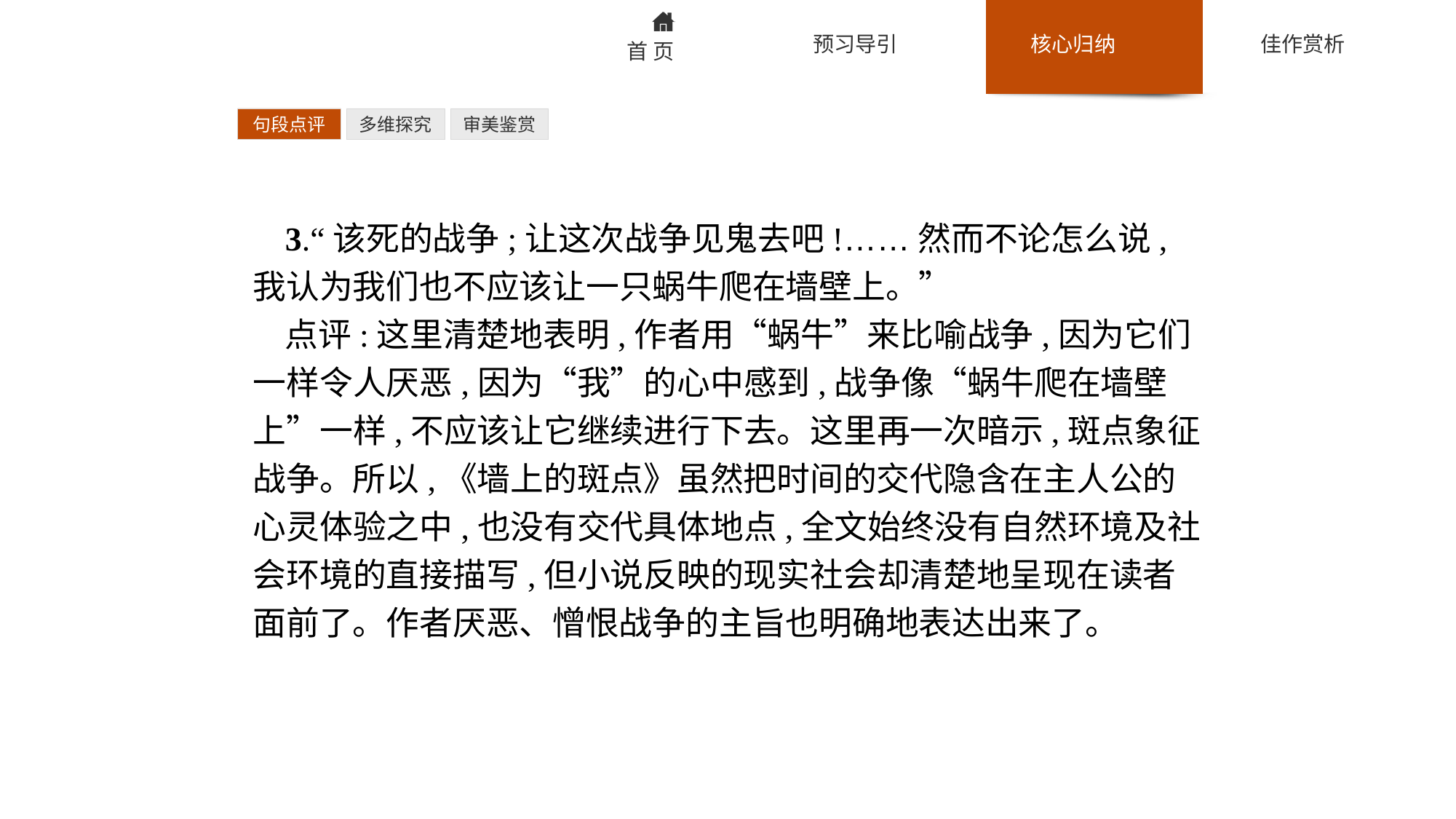

句段点评
多维探究
审美鉴赏
3.“该死的战争;让这次战争见鬼去吧!……然而不论怎么说,我认为我们也不应该让一只蜗牛爬在墙壁上。”
点评:这里清楚地表明,作者用“蜗牛”来比喻战争,因为它们一样令人厌恶,因为“我”的心中感到,战争像“蜗牛爬在墙壁上”一样,不应该让它继续进行下去。这里再一次暗示,斑点象征战争。所以,《墙上的斑点》虽然把时间的交代隐含在主人公的心灵体验之中,也没有交代具体地点,全文始终没有自然环境及社会环境的直接描写,但小说反映的现实社会却清楚地呈现在读者面前了。作者厌恶、憎恨战争的主旨也明确地表达出来了。